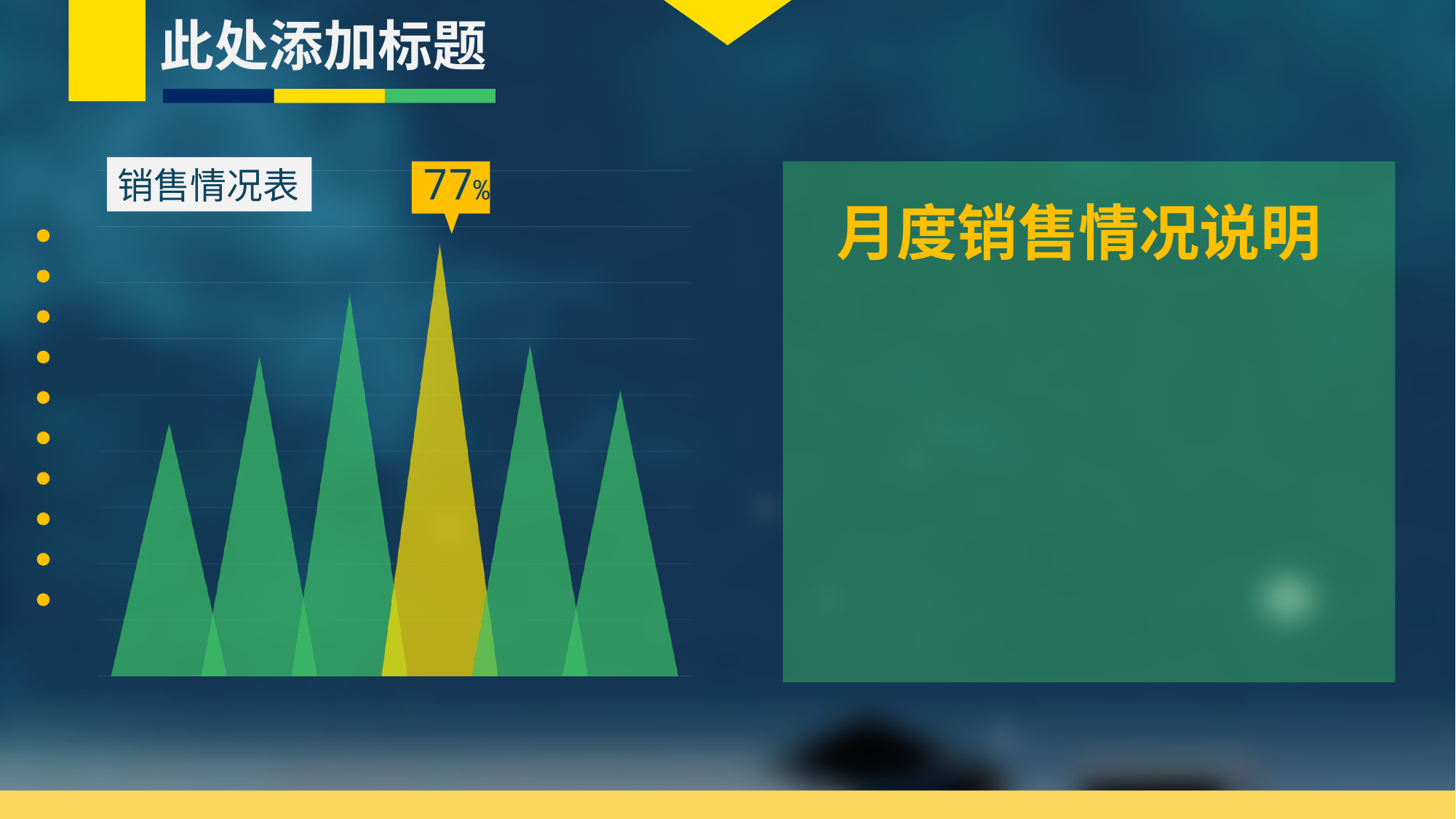

此处添加标题

77%
销售情况表

### Chart

| Category | 系列 1 | 系列 2 | 系列 3 | 系列 4 | 系列 5 | 系列 6 |
|---|---|---|---|---|---|---|
| 类别 1 | 45.0 | 57.0 | 68.0 | 77.0 | 59.0 | 51.0 |

月度销售情况说明